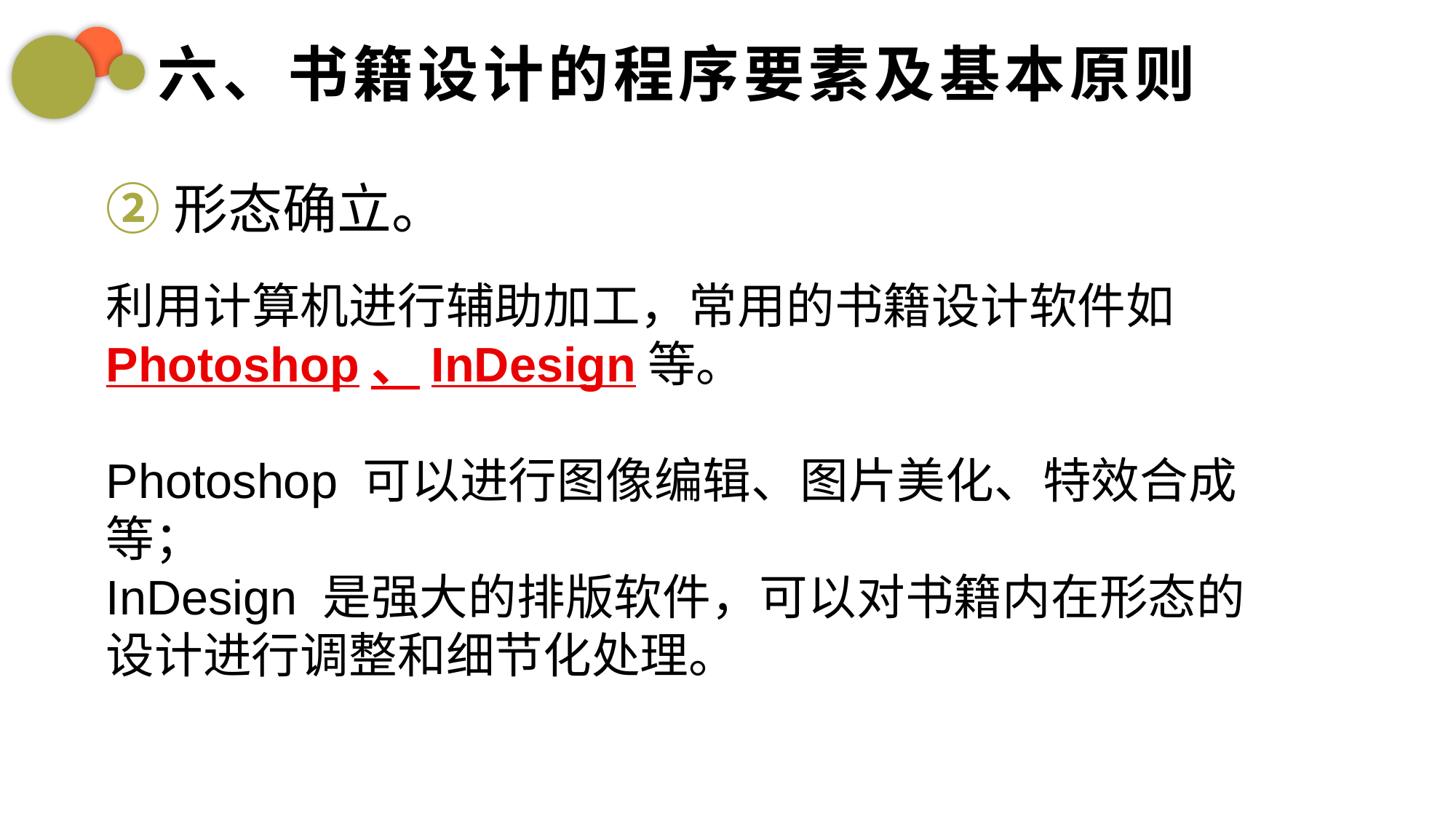

六、书籍设计的程序要素及基本原则
②形态确立。
利用计算机进行辅助加工，常用的书籍设计软件如 Photoshop、InDesign等。

Photoshop 可以进行图像编辑、图片美化、特效合成等；
InDesign 是强大的排版软件，可以对书籍内在形态的设计进行调整和细节化处理。